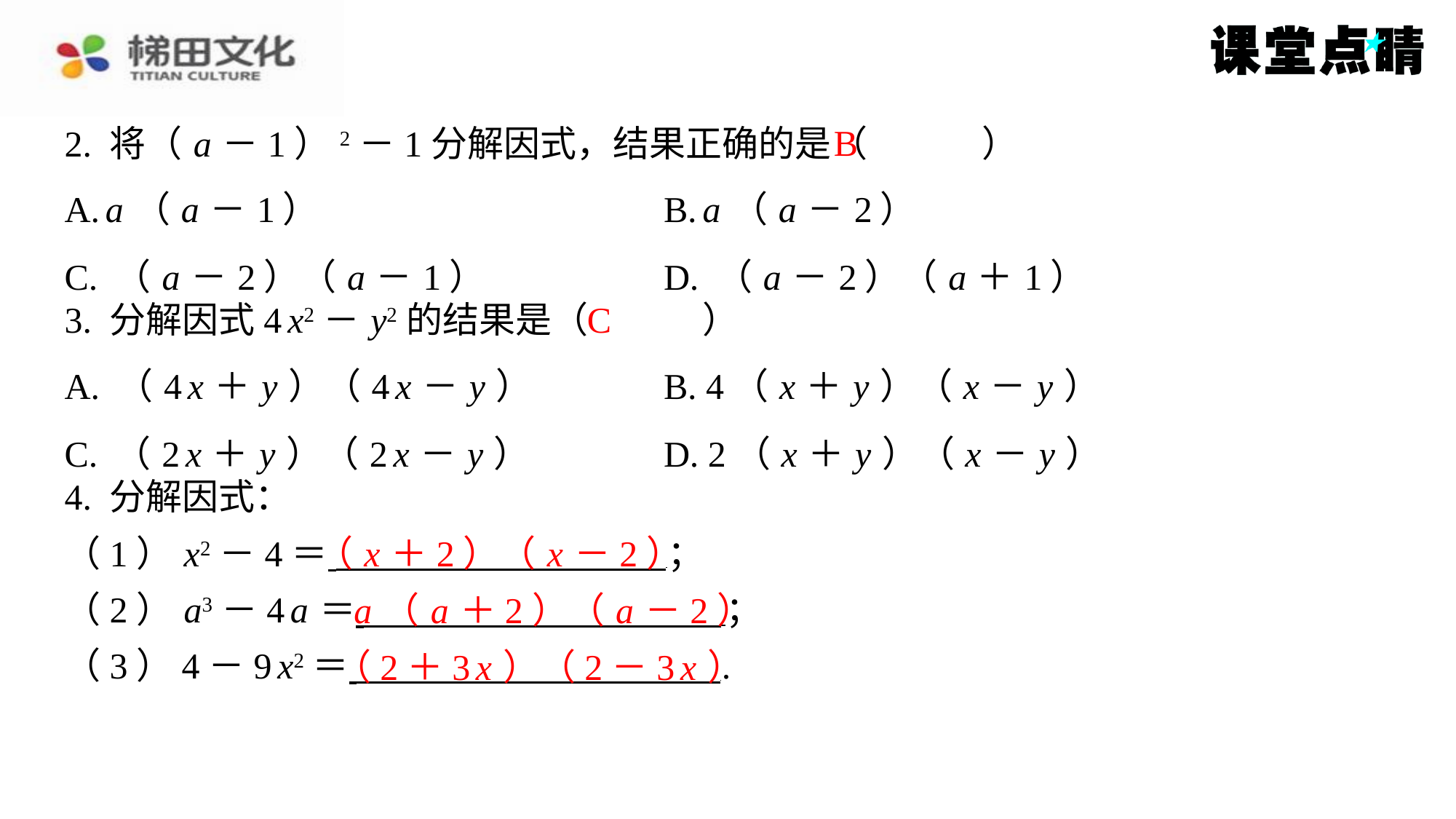

B
2. 将（ a －1）2－1分解因式，结果正确的是（　B　）
| A. a （ a －1） | B. a （ a －2） |
| --- | --- |
| C. （ a －2）（ a －1） | D. （ a －2）（ a ＋1） |
C
3. 分解因式4 x2－ y2的结果是（　C　）
| A. （4 x ＋ y ）（4 x － y ） | B. 4（ x ＋ y ）（ x － y ） |
| --- | --- |
| C. （2 x ＋ y ）（2 x － y ） | D. 2（ x ＋ y ）（ x － y ） |
4. 分解因式：
（1） x2－4＝                                                   ⁠；
（2） a3－4 a ＝                                                       ⁠；
（3）4－9 x2＝                                                        ⁠.
（ x ＋2）（ x －2）
a （ a ＋2）（ a －2）
（2＋3 x ）（2－3 x ）